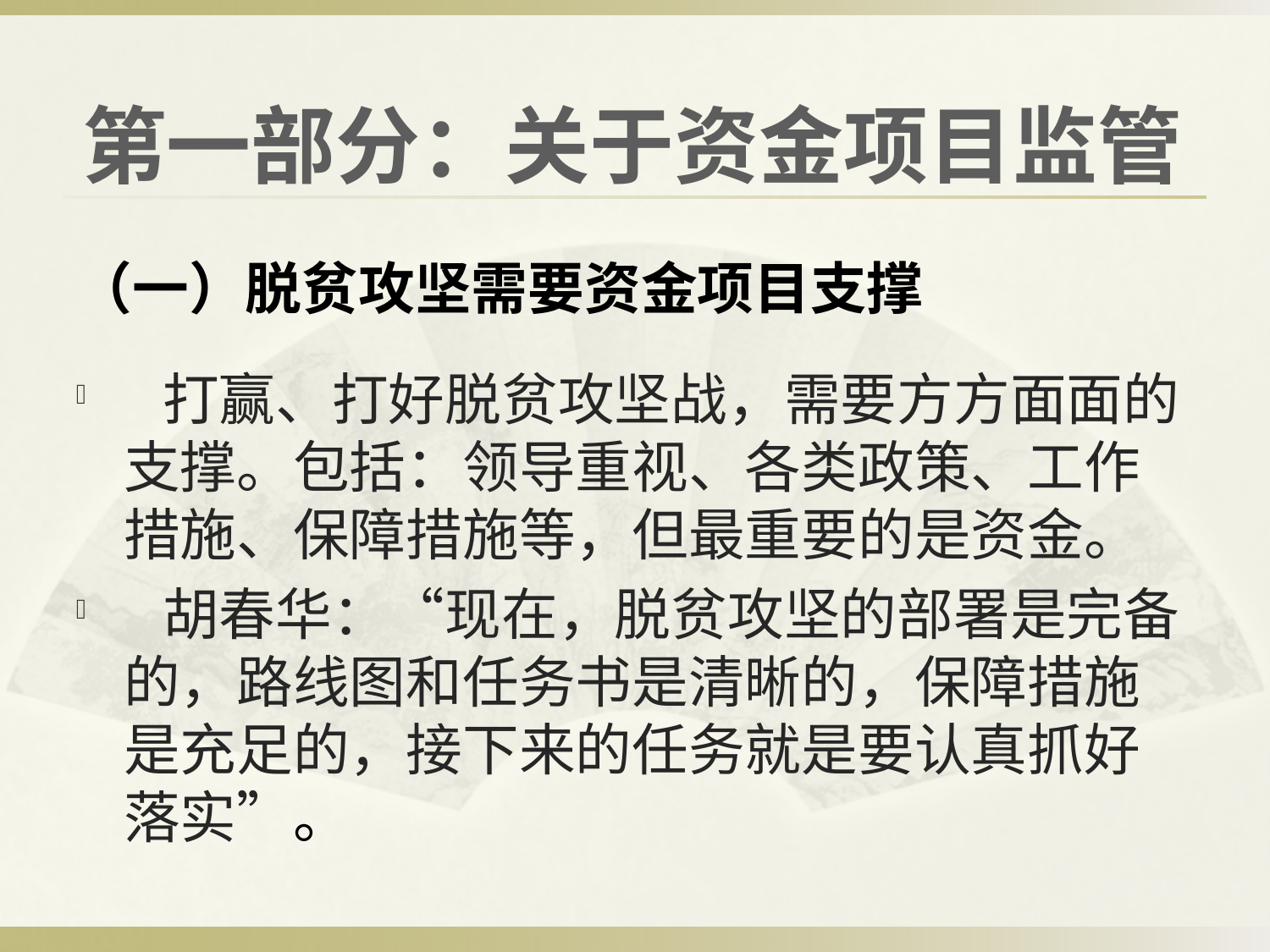

第一部分：关于资金项目监管
（一）脱贫攻坚需要资金项目支撑

  打赢、打好脱贫攻坚战，需要方方面面的支撑。包括：领导重视、各类政策、工作措施、保障措施等，但最重要的是资金。
  胡春华：“现在，脱贫攻坚的部署是完备的，路线图和任务书是清晰的，保障措施是充足的，接下来的任务就是要认真抓好落实”。